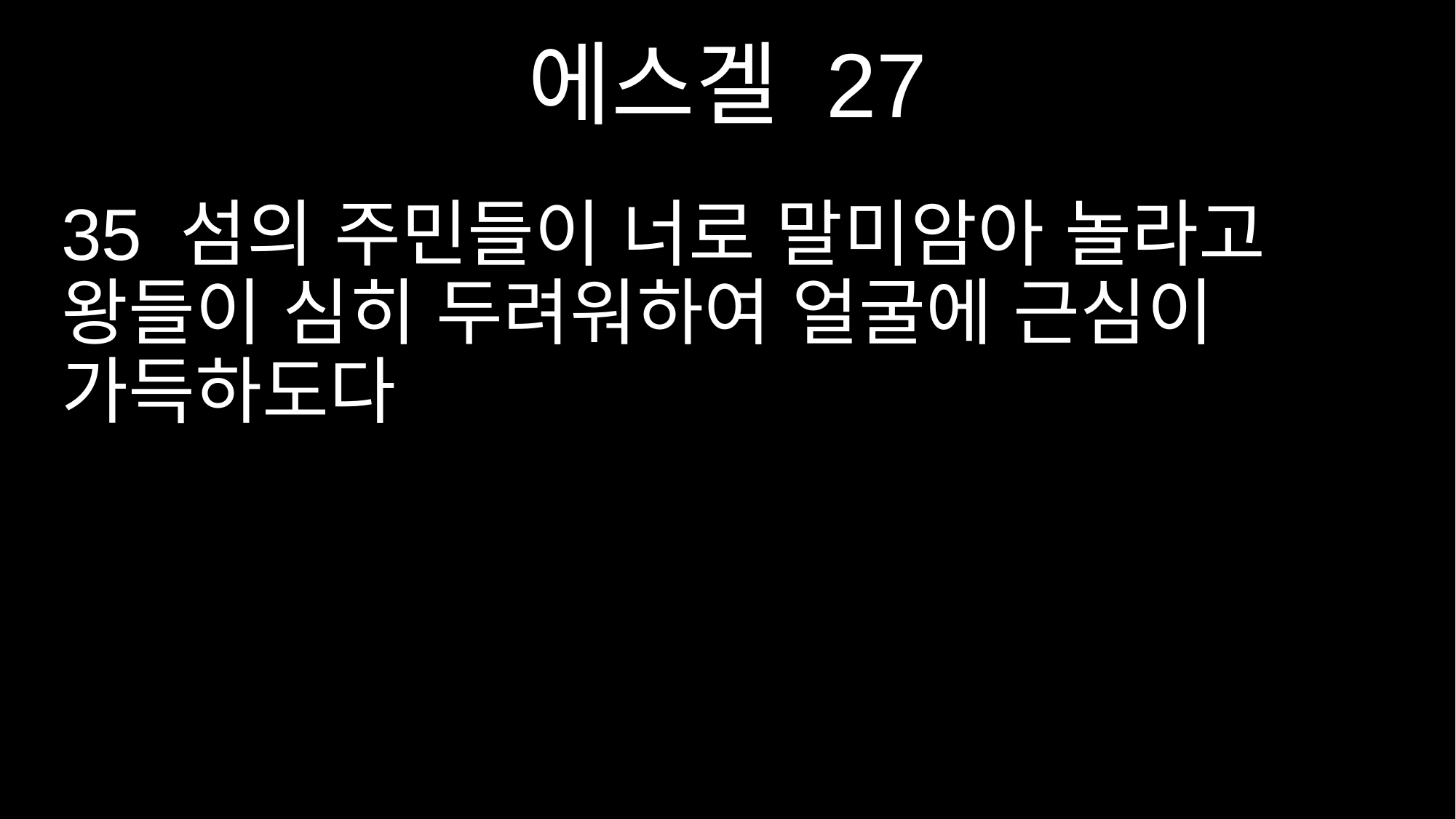

에스겔 27
35 섬의 주민들이 너로 말미암아 놀라고 왕들이 심히 두려워하여 얼굴에 근심이 가득하도다